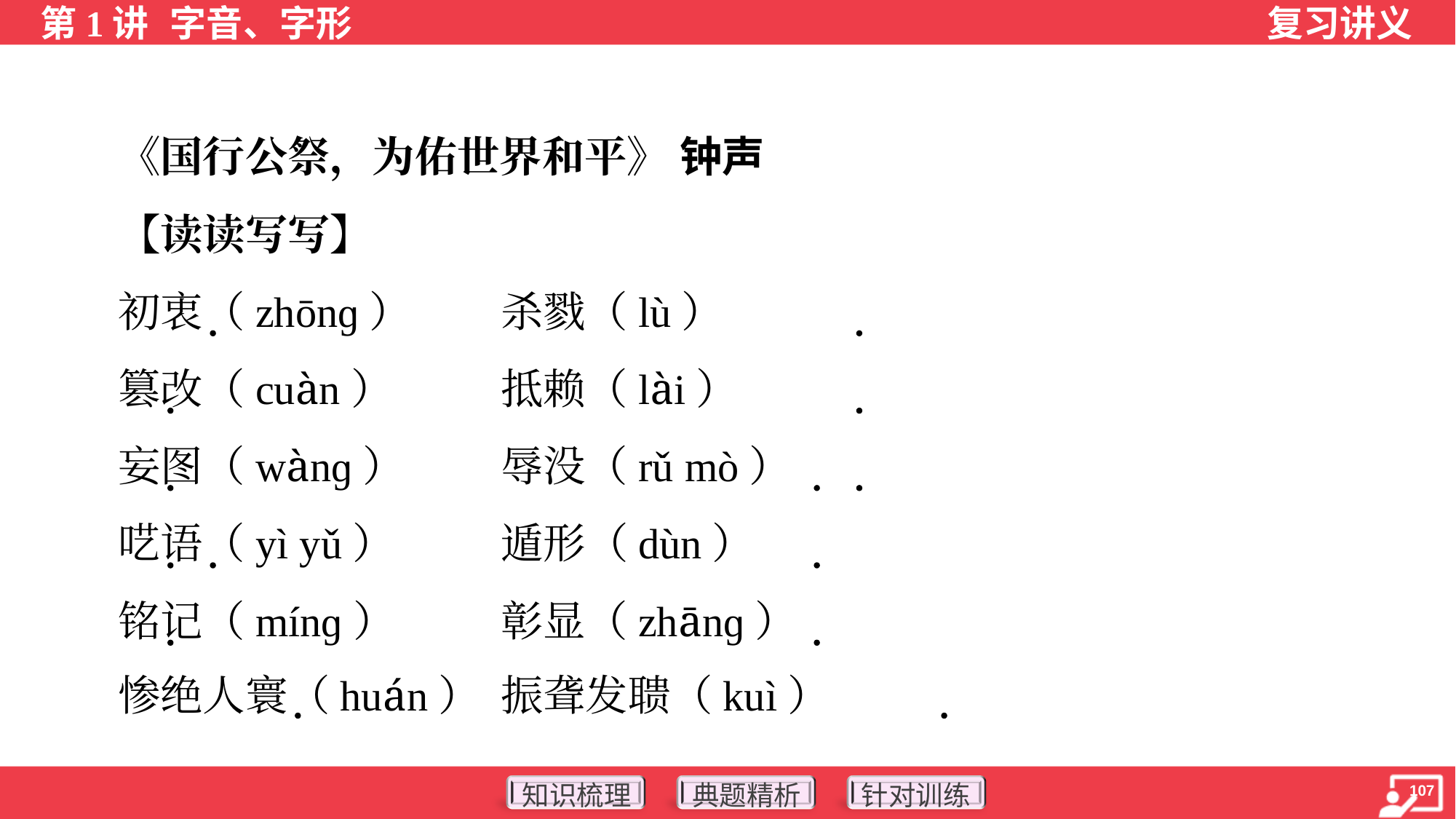

《国行公祭，为佑世界和平》 钟声
    【读读写写】
    初衷（zhōnɡ）	杀戮（lù）
    篡改（cuàn）	抵赖（lài）
    妄图（wànɡ）	辱没（rǔ mò）
    呓语（yì yǔ）	遁形（dùn）
    铭记（mínɡ）	彰显（zhānɡ）
    惨绝人寰（huán）	振聋发聩（kuì）